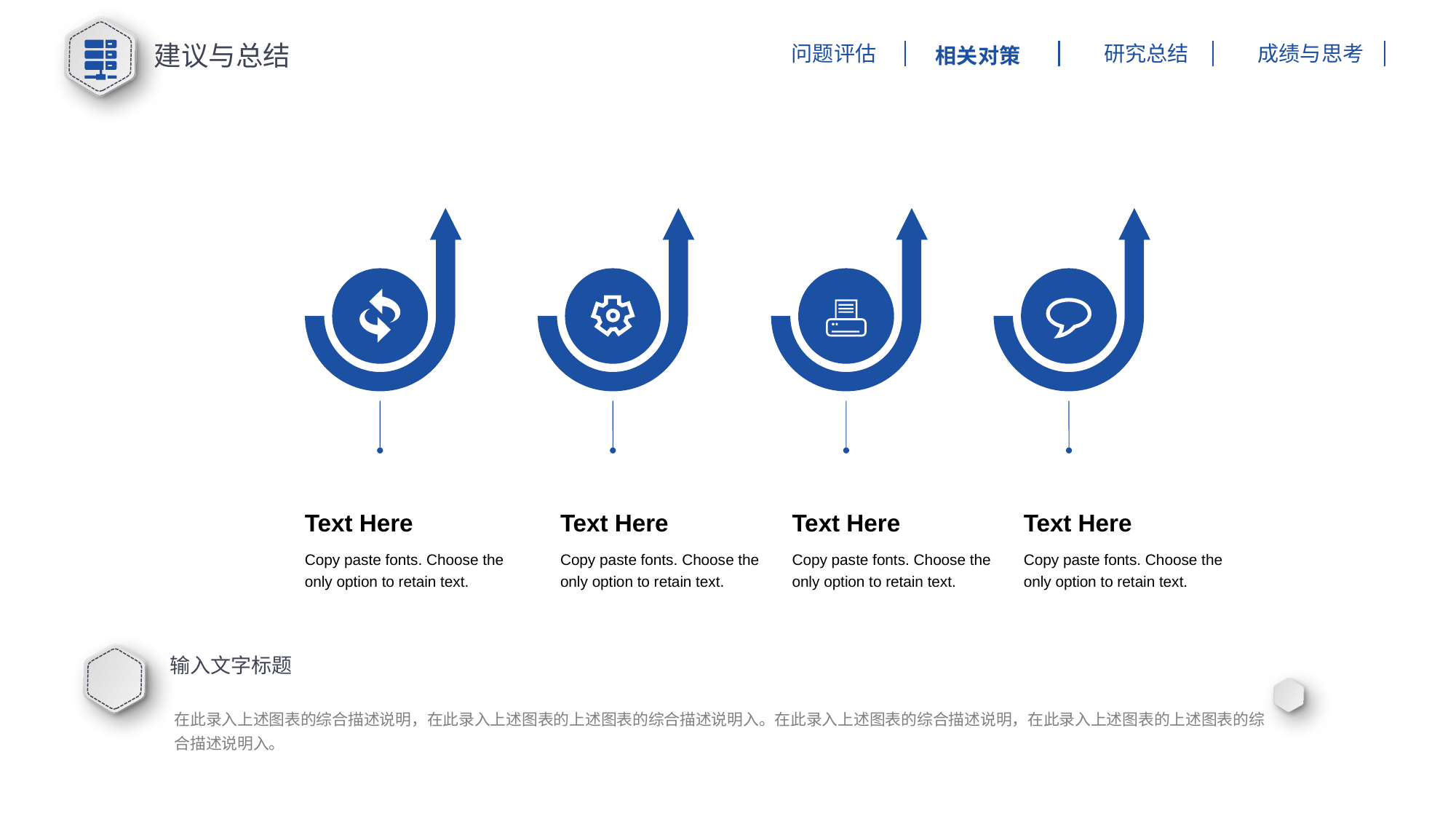

建议与总结
研究总结
成绩与思考
问题评估
相关对策

Text Here
Copy paste fonts. Choose the only option to retain text.
Text Here
Copy paste fonts. Choose the only option to retain text.
Text Here
Copy paste fonts. Choose the only option to retain text.
Text Here
Copy paste fonts. Choose the only option to retain text.

输入文字标题

在此录入上述图表的综合描述说明，在此录入上述图表的上述图表的综合描述说明入。在此录入上述图表的综合描述说明，在此录入上述图表的上述图表的综合描述说明入。